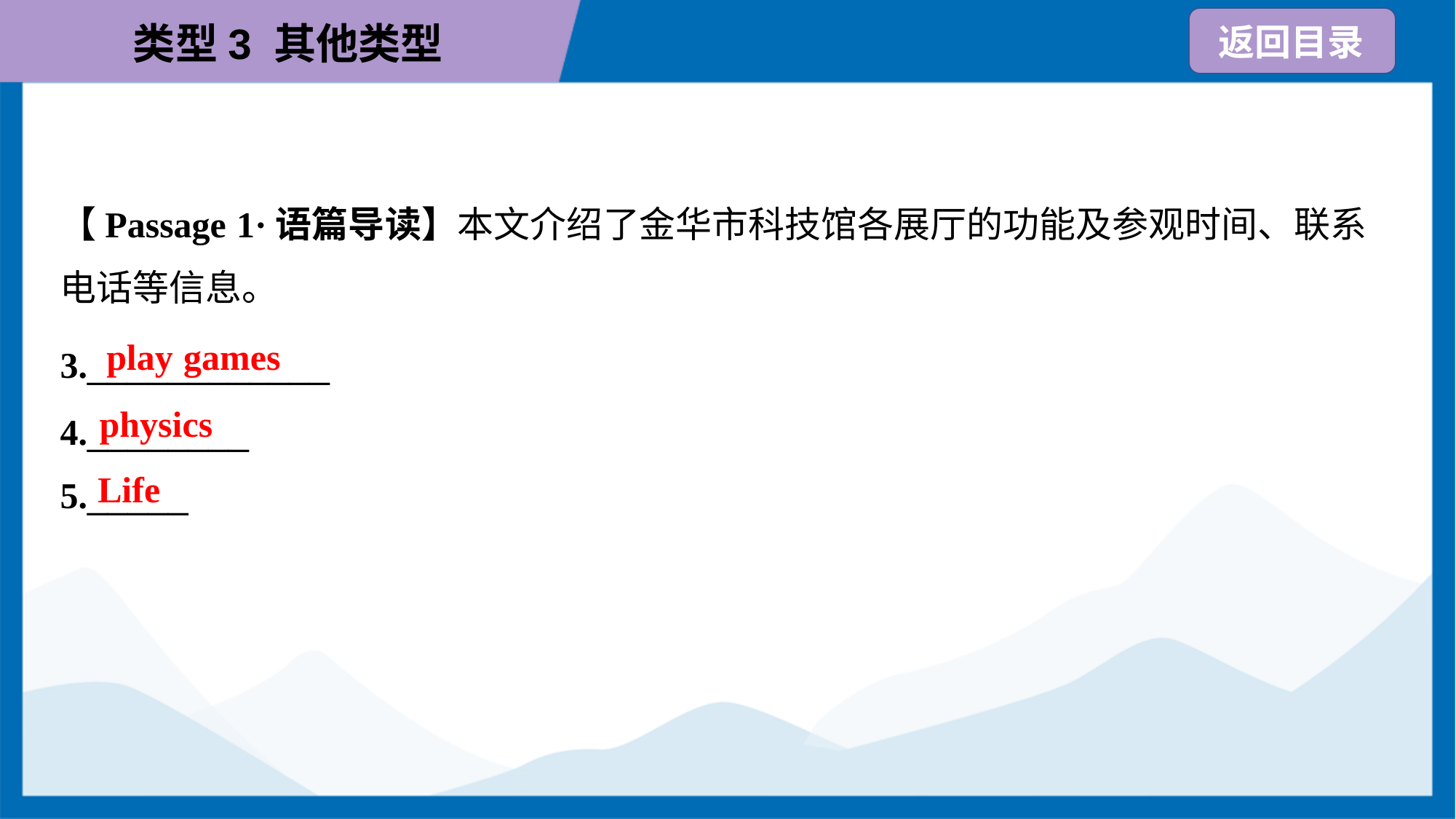

【Passage 1·语篇导读】本文介绍了金华市科技馆各展厅的功能及参观时间、联系
电话等信息。
play games
3.____________
4.________
5._____
physics
Life